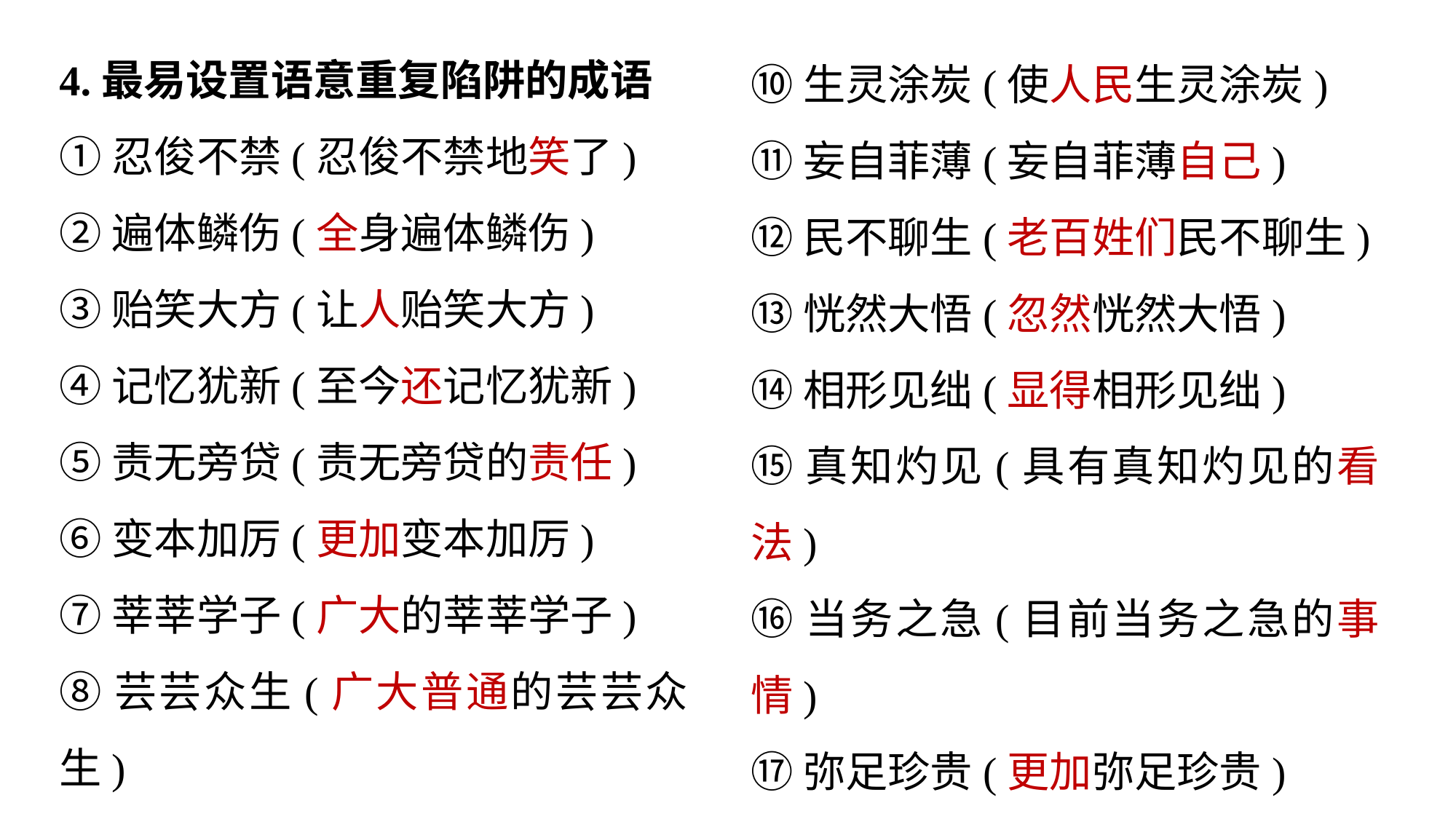

4.最易设置语意重复陷阱的成语
①忍俊不禁(忍俊不禁地笑了)
②遍体鳞伤(全身遍体鳞伤)
③贻笑大方(让人贻笑大方)
④记忆犹新(至今还记忆犹新)
⑤责无旁贷(责无旁贷的责任)
⑥变本加厉(更加变本加厉)
⑦莘莘学子(广大的莘莘学子)
⑧芸芸众生(广大普通的芸芸众生)
⑨难言之隐(难言之隐的苦衷)
⑩生灵涂炭(使人民生灵涂炭)
⑪妄自菲薄(妄自菲薄自己)
⑫民不聊生(老百姓们民不聊生)
⑬恍然大悟(忽然恍然大悟)
⑭相形见绌(显得相形见绌)
⑮真知灼见(具有真知灼见的看法)
⑯当务之急(目前当务之急的事情)
⑰弥足珍贵(更加弥足珍贵)
⑱溢美之词(过分的溢美之词)